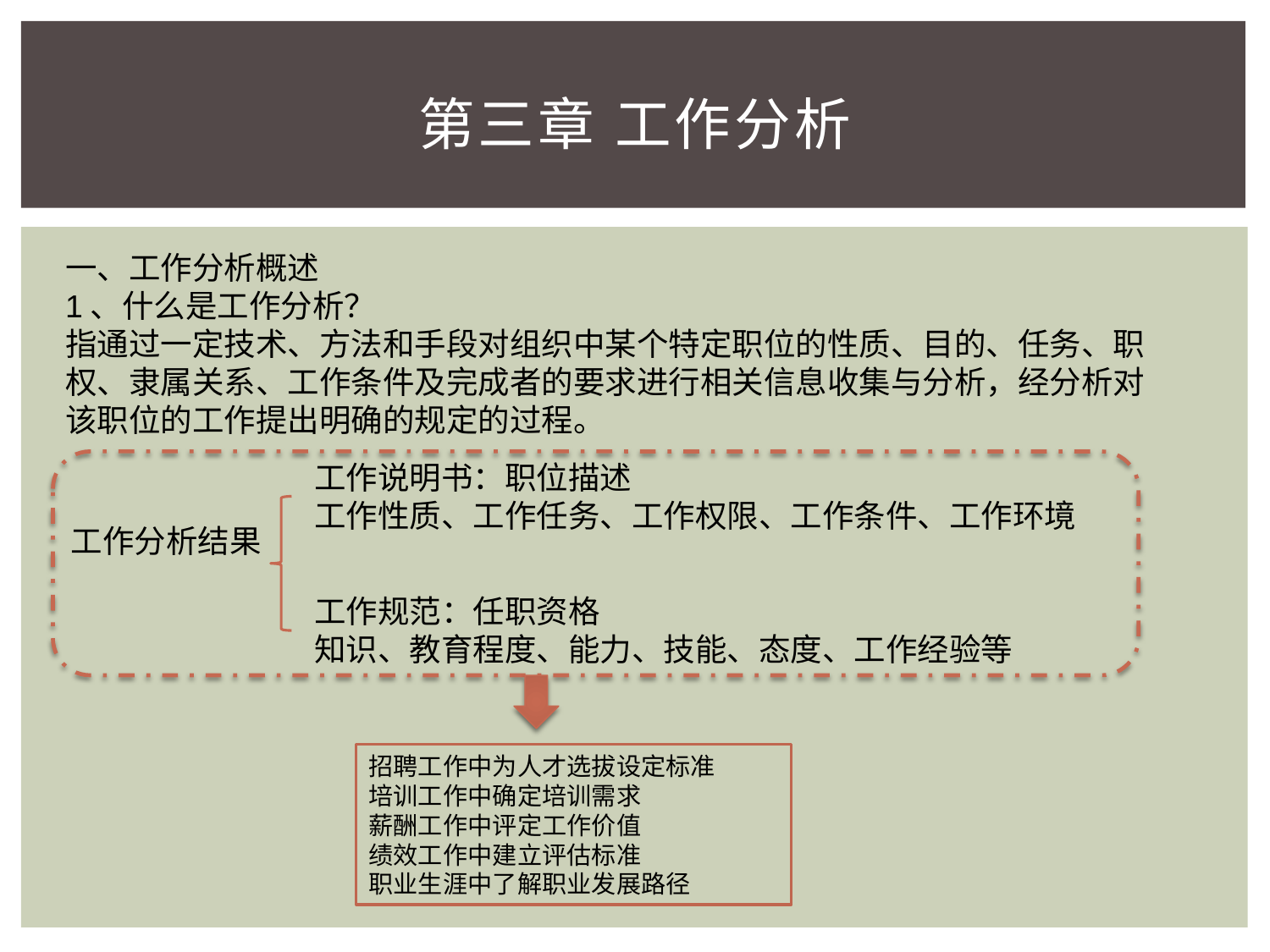

# 第三章 工作分析
一、工作分析概述
1、什么是工作分析？
指通过一定技术、方法和手段对组织中某个特定职位的性质、目的、任务、职权、隶属关系、工作条件及完成者的要求进行相关信息收集与分析，经分析对该职位的工作提出明确的规定的过程。

工作说明书：职位描述
工作性质、工作任务、工作权限、工作条件、工作环境

工作分析结果
工作规范：任职资格
知识、教育程度、能力、技能、态度、工作经验等

招聘工作中为人才选拔设定标准
培训工作中确定培训需求
薪酬工作中评定工作价值
绩效工作中建立评估标准
职业生涯中了解职业发展路径
12